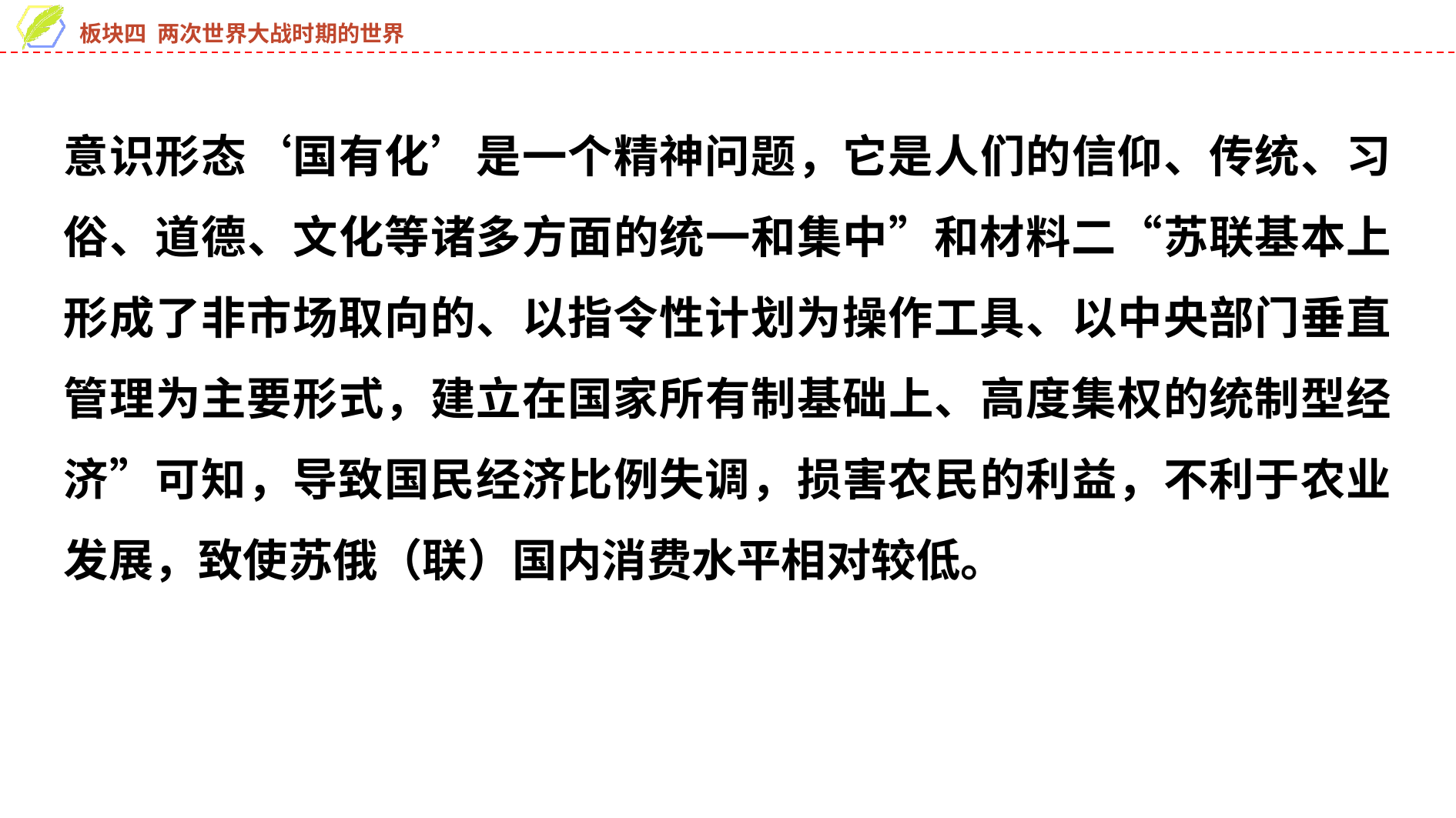

意识形态‘国有化’是一个精神问题，它是人们的信仰、传统、习俗、道德、文化等诸多方面的统一和集中”和材料二“苏联基本上形成了非市场取向的、以指令性计划为操作工具、以中央部门垂直管理为主要形式，建立在国家所有制基础上、高度集权的统制型经济”可知，导致国民经济比例失调，损害农民的利益，不利于农业发展，致使苏俄（联）国内消费水平相对较低。